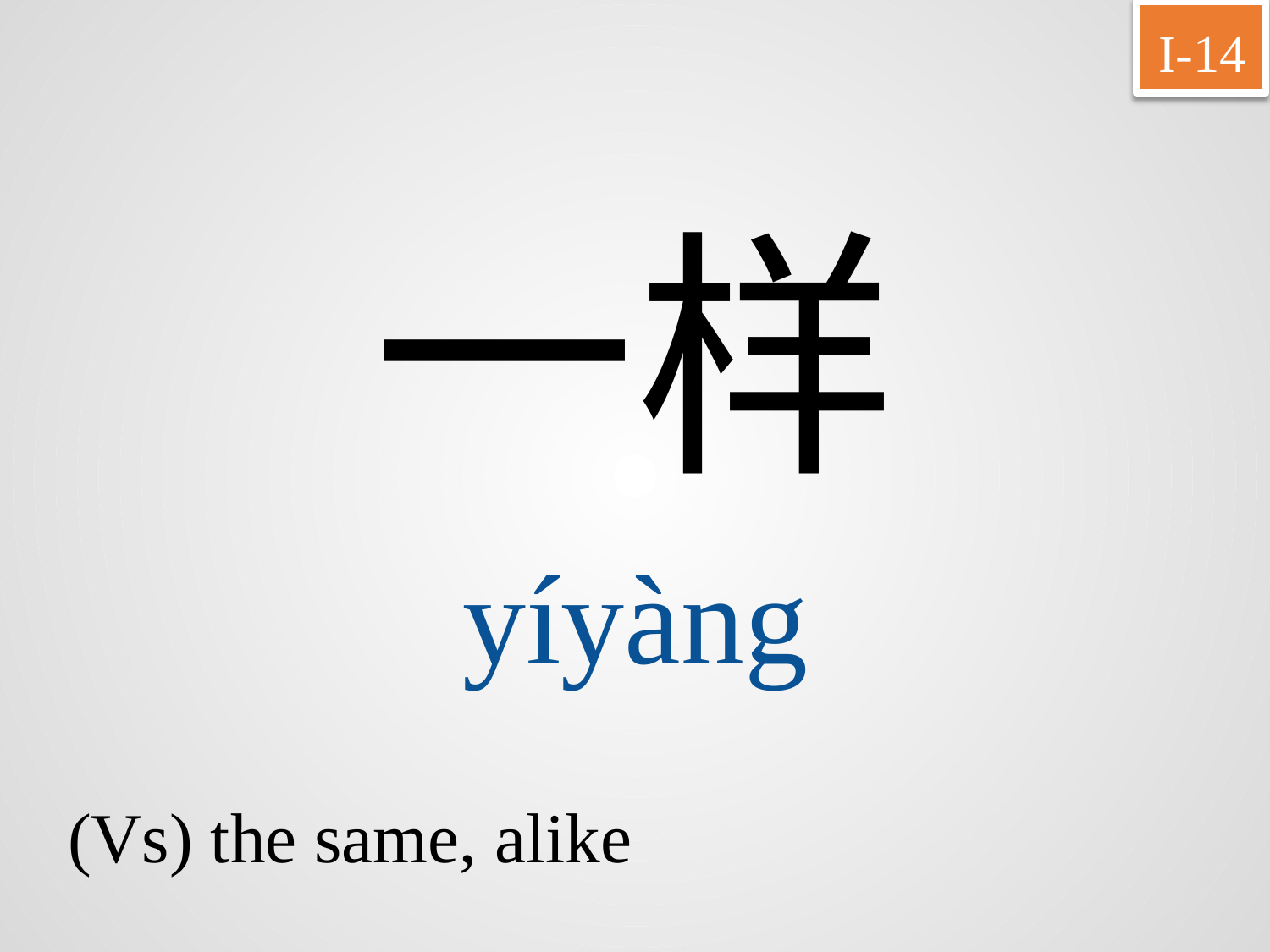

I-14

一样
yíyàng
(Vs) the same, alike